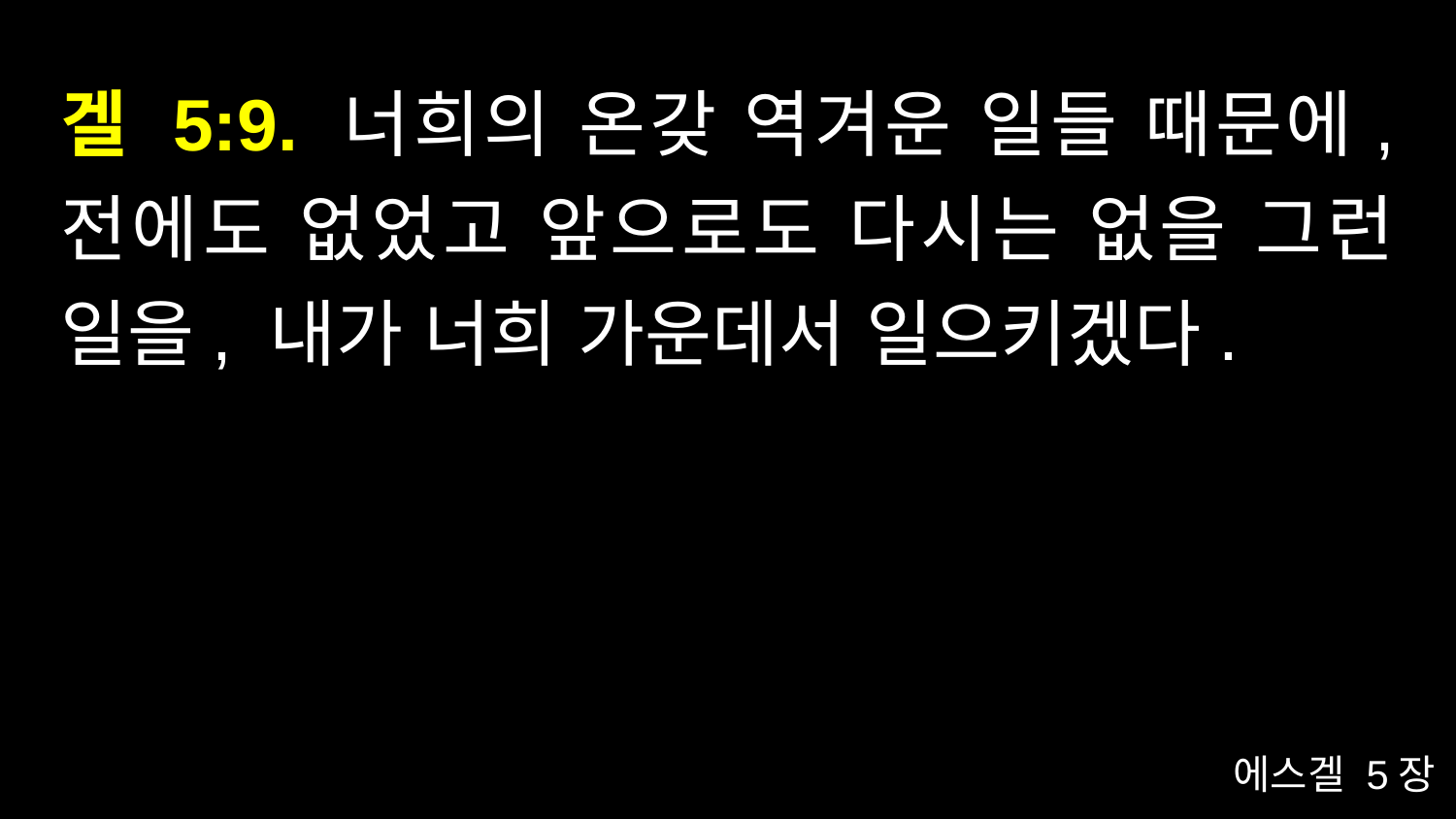

# 겔 5:9. 너희의 온갖 역겨운 일들 때문에, 전에도 없었고 앞으로도 다시는 없을 그런 일을, 내가 너희 가운데서 일으키겠다.
에스겔 5장